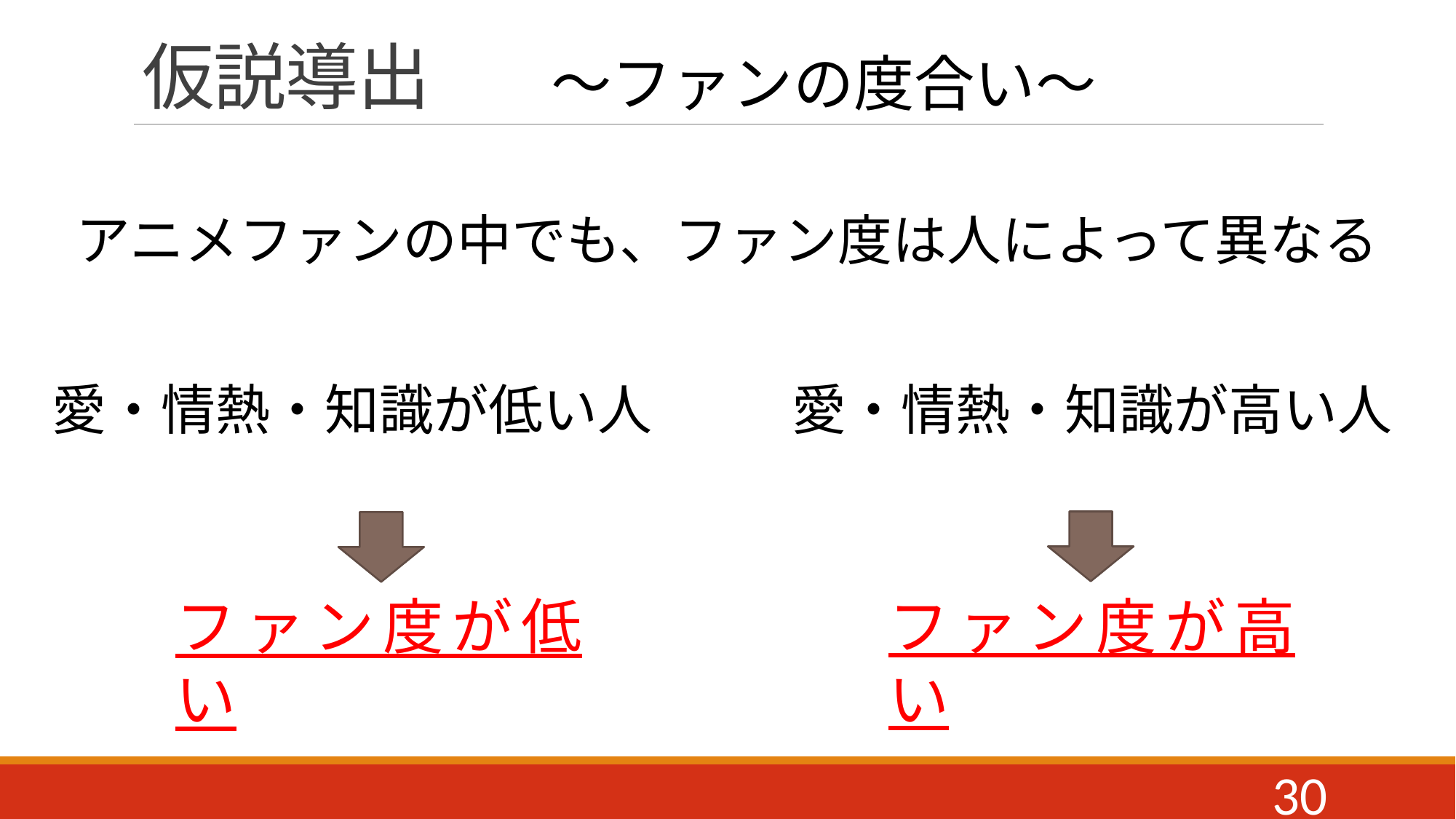

# 仮説導出
～ファンの度合い～
アニメファンの中でも、ファン度は人によって異なる
愛・情熱・知識が低い人

愛・情熱・知識が高い人

ファン度が高い
ファン度が低い
30